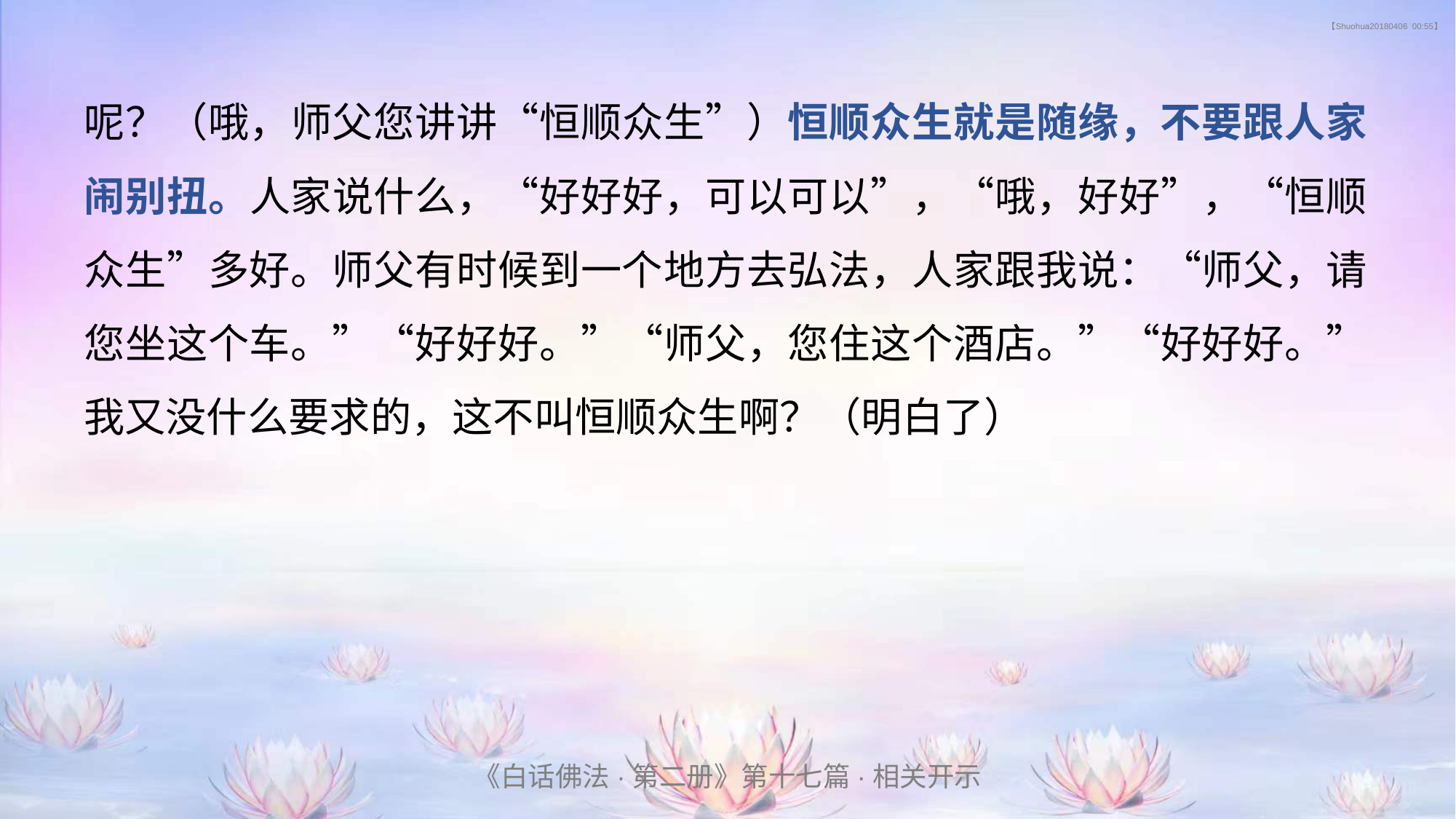

# 【Shuohua20180406  00:55】
呢？（哦，师父您讲讲“恒顺众生”）恒顺众生就是随缘，不要跟人家闹别扭。人家说什么，“好好好，可以可以”，“哦，好好”，“恒顺众生”多好。师父有时候到一个地方去弘法，人家跟我说：“师父，请您坐这个车。”“好好好。”“师父，您住这个酒店。”“好好好。”我又没什么要求的，这不叫恒顺众生啊？（明白了）
《白话佛法·第二册》第十七篇·相关开示